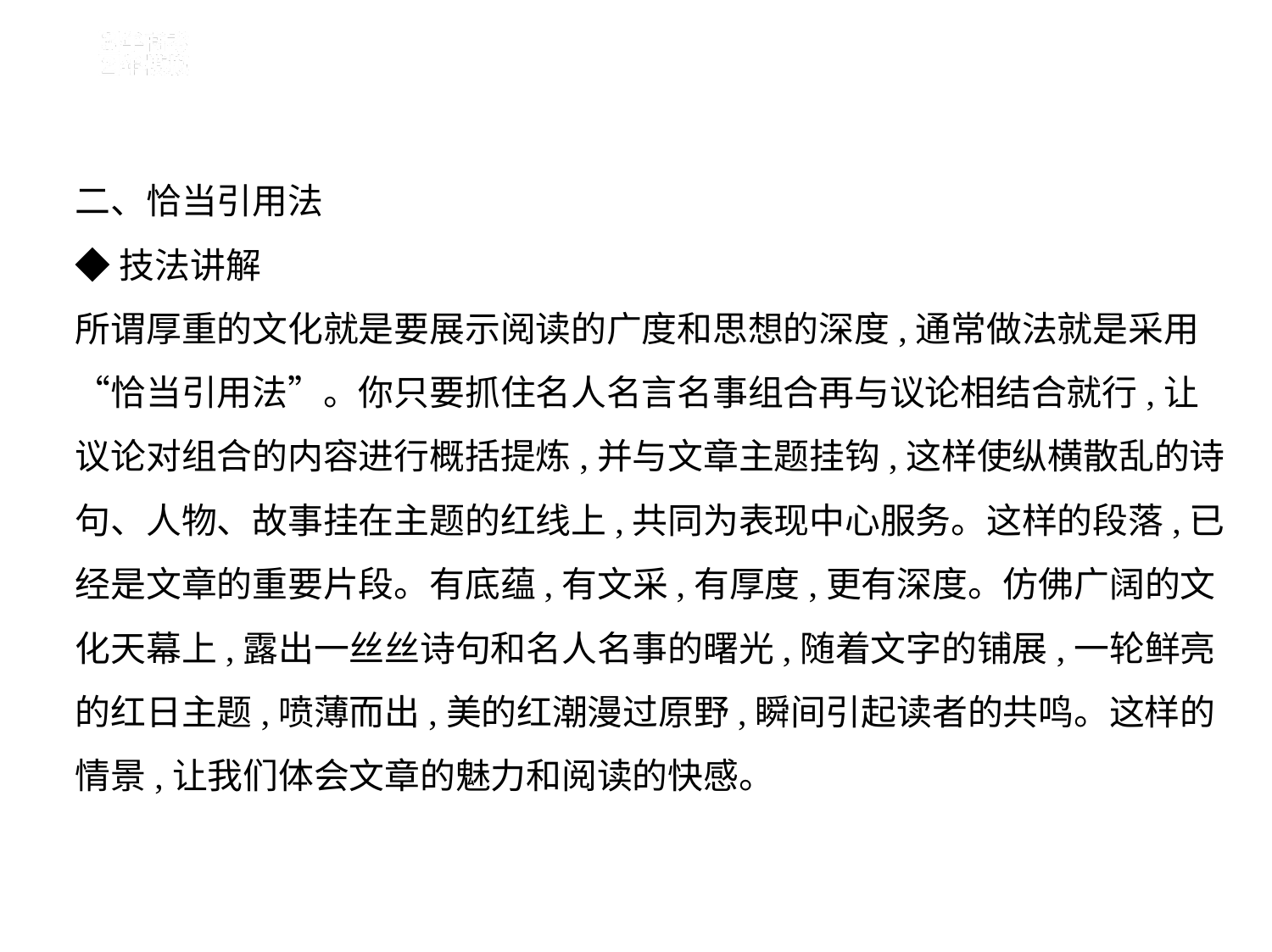

二、恰当引用法
◆技法讲解
所谓厚重的文化就是要展示阅读的广度和思想的深度,通常做法就是采用
“恰当引用法”。你只要抓住名人名言名事组合再与议论相结合就行,让
议论对组合的内容进行概括提炼,并与文章主题挂钩,这样使纵横散乱的诗
句、人物、故事挂在主题的红线上,共同为表现中心服务。这样的段落,已
经是文章的重要片段。有底蕴,有文采,有厚度,更有深度。仿佛广阔的文
化天幕上,露出一丝丝诗句和名人名事的曙光,随着文字的铺展,一轮鲜亮
的红日主题,喷薄而出,美的红潮漫过原野,瞬间引起读者的共鸣。这样的
情景,让我们体会文章的魅力和阅读的快感。